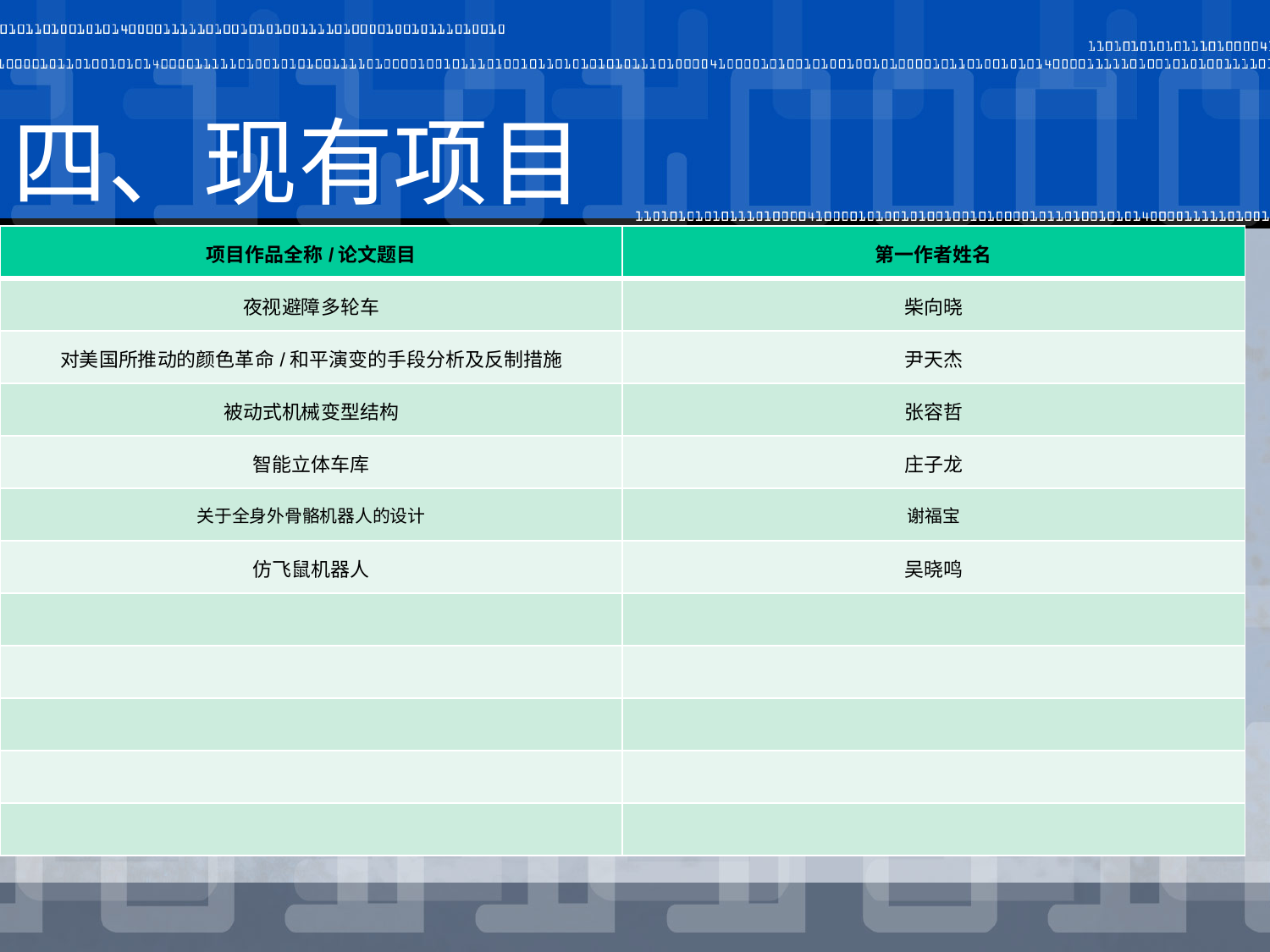

四、现有项目
| 项目作品全称/论文题目 | 第一作者姓名 |
| --- | --- |
| 夜视避障多轮车 | 柴向晓 |
| 对美国所推动的颜色革命/和平演变的手段分析及反制措施 | 尹天杰 |
| 被动式机械变型结构 | 张容哲 |
| 智能立体车库 | 庄子龙 |
| 关于全身外骨骼机器人的设计 | 谢福宝 |
| 仿飞鼠机器人 | 吴晓鸣 |
|  |  |
|  |  |
|  |  |
|  |  |
|  |  |